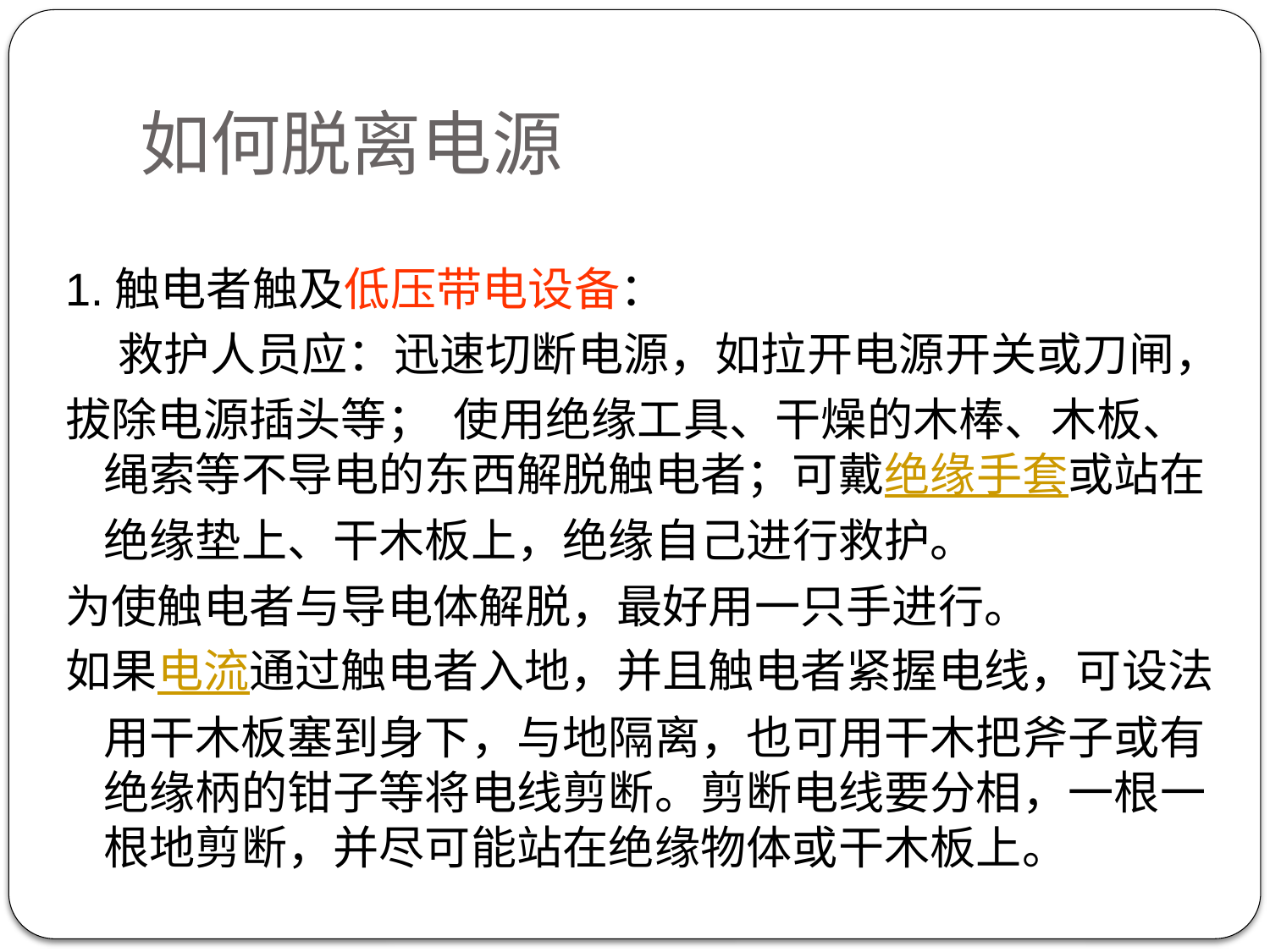

# 如何脱离电源
1.触电者触及低压带电设备：
    救护人员应：迅速切断电源，如拉开电源开关或刀闸，
拔除电源插头等；  使用绝缘工具、干燥的木棒、木板、绳索等不导电的东西解脱触电者；可戴绝缘手套或站在绝缘垫上、干木板上，绝缘自己进行救护。
为使触电者与导电体解脱，最好用一只手进行。
如果电流通过触电者入地，并且触电者紧握电线，可设法用干木板塞到身下，与地隔离，也可用干木把斧子或有绝缘柄的钳子等将电线剪断。剪断电线要分相，一根一根地剪断，并尽可能站在绝缘物体或干木板上。